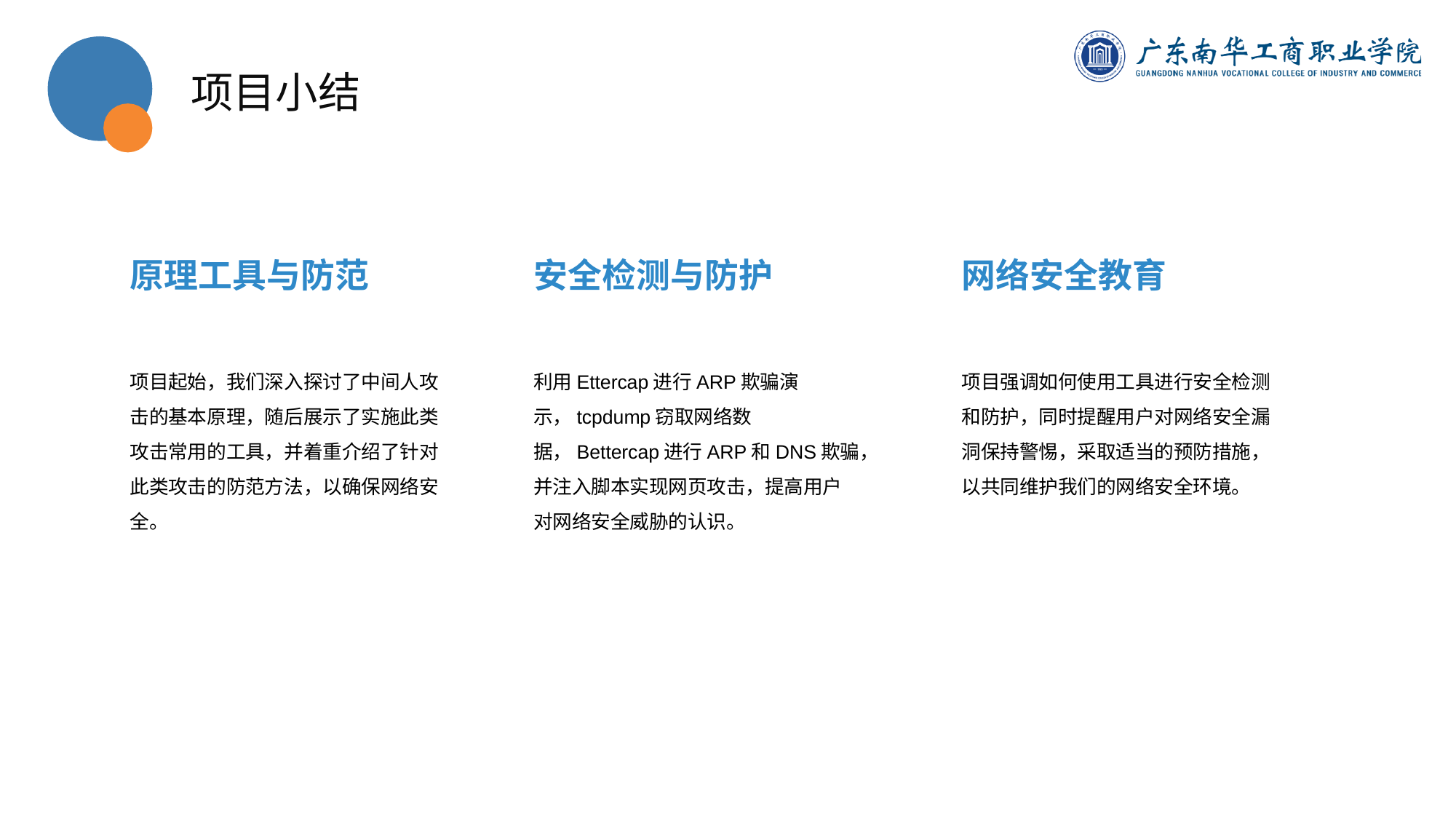

项目小结

原理工具与防范
安全检测与防护
网络安全教育
项目起始，我们深入探讨了中间人攻击的基本原理，随后展示了实施此类攻击常用的工具，并着重介绍了针对此类攻击的防范方法，以确保网络安全。
利用Ettercap进行ARP欺骗演示，tcpdump窃取网络数据，Bettercap进行ARP和DNS欺骗，并注入脚本实现网页攻击，提高用户对网络安全威胁的认识。
项目强调如何使用工具进行安全检测和防护，同时提醒用户对网络安全漏洞保持警惕，采取适当的预防措施，以共同维护我们的网络安全环境。